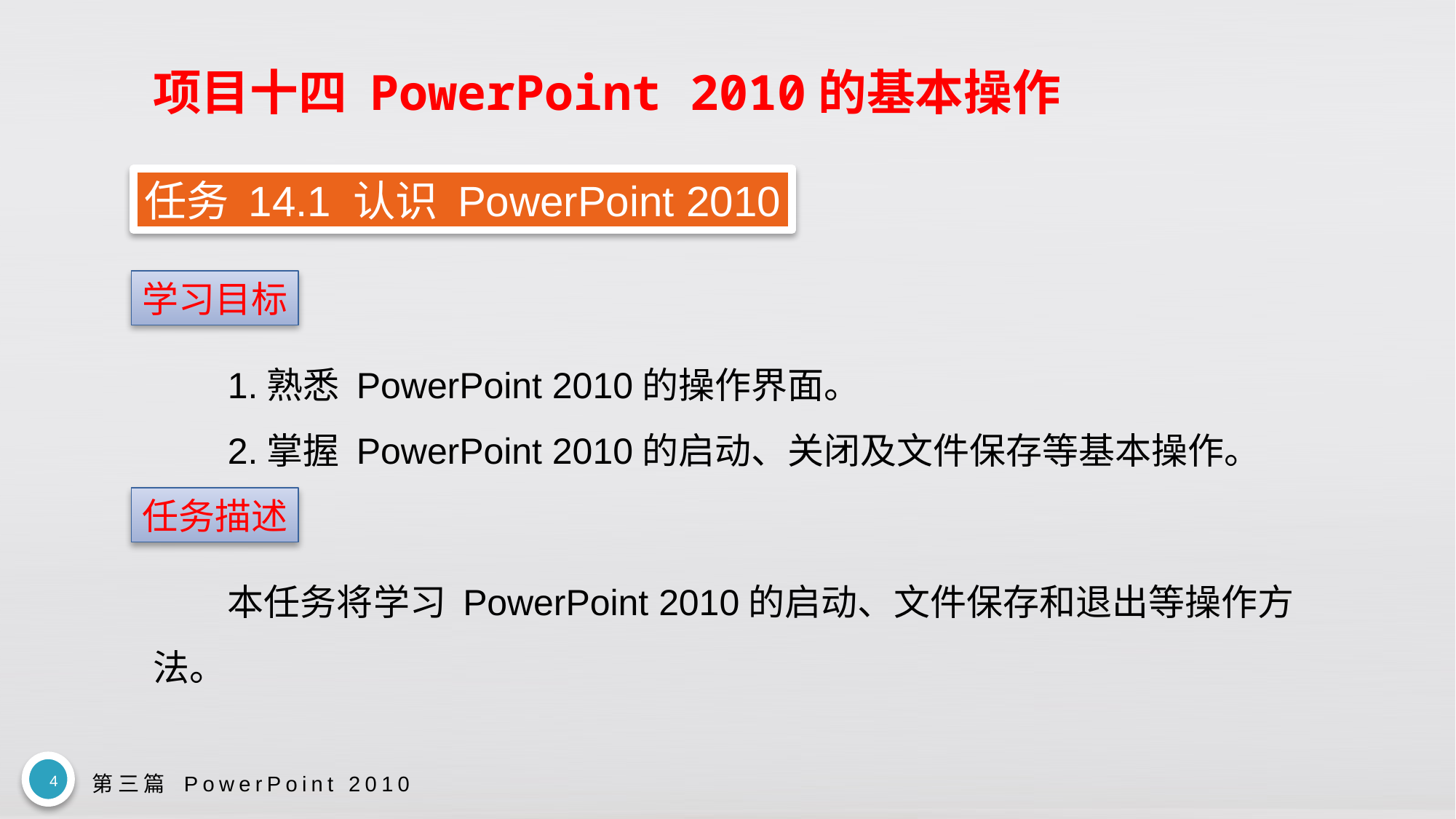

# 项目十四 PowerPoint 2010的基本操作
任务 14.1 认识 PowerPoint 2010
学习目标
1.熟悉 PowerPoint 2010的操作界面。
2.掌握 PowerPoint 2010的启动、关闭及文件保存等基本操作。
任务描述
本任务将学习 PowerPoint 2010的启动、文件保存和退出等操作方法。
4